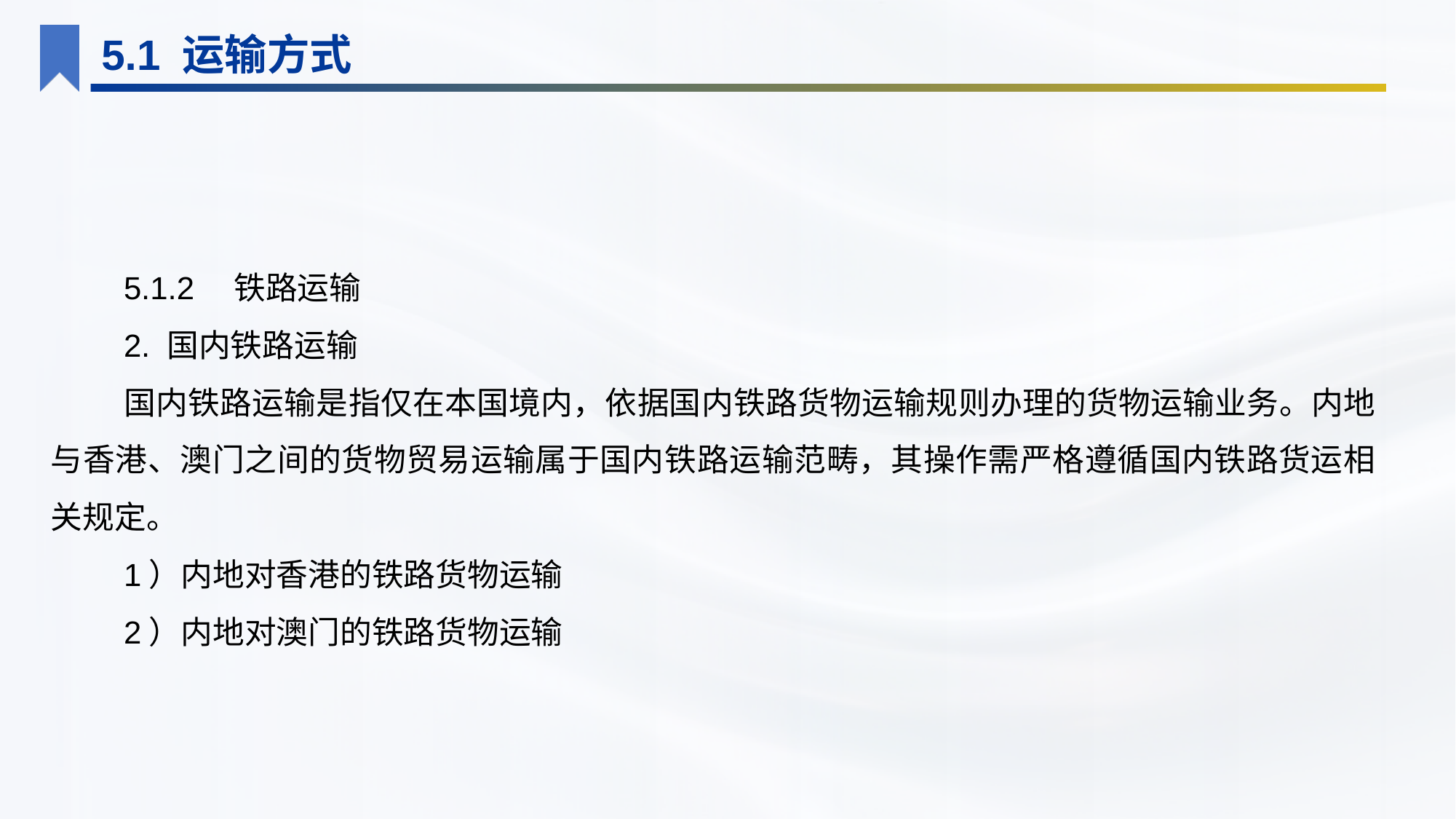

5.1 运输方式
5.1.2　铁路运输
2. 国内铁路运输
国内铁路运输是指仅在本国境内，依据国内铁路货物运输规则办理的货物运输业务。内地与香港、澳门之间的货物贸易运输属于国内铁路运输范畴，其操作需严格遵循国内铁路货运相关规定。
1）内地对香港的铁路货物运输
2）内地对澳门的铁路货物运输